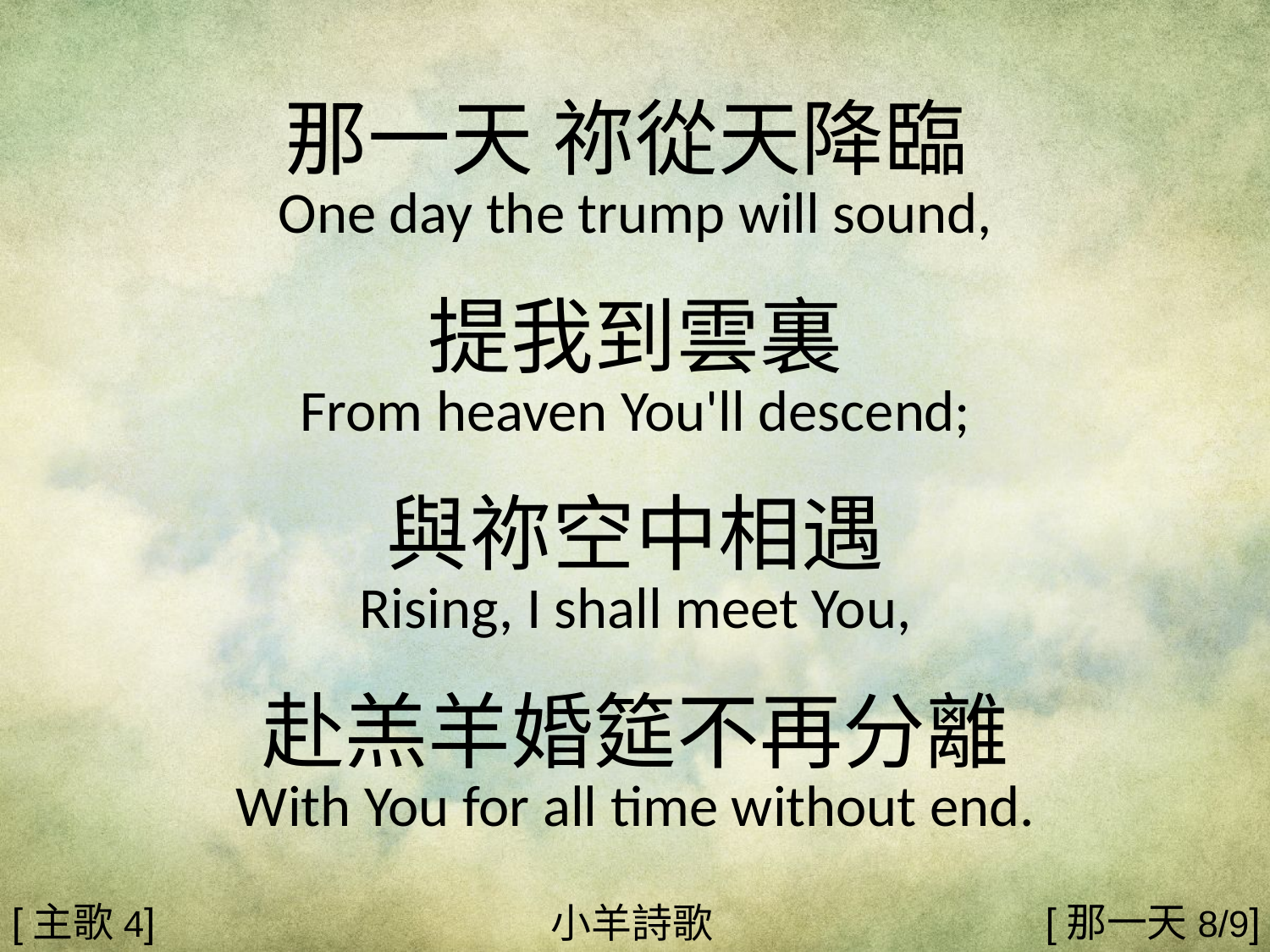

那一天 祢從天降臨
One day the trump will sound,

提我到雲裏
From heaven You'll descend;

與祢空中相遇
Rising, I shall meet You,

赴羔羊婚筵不再分離
With You for all time without end.
#

[主歌4]
[那一天8/9]
小羊詩歌